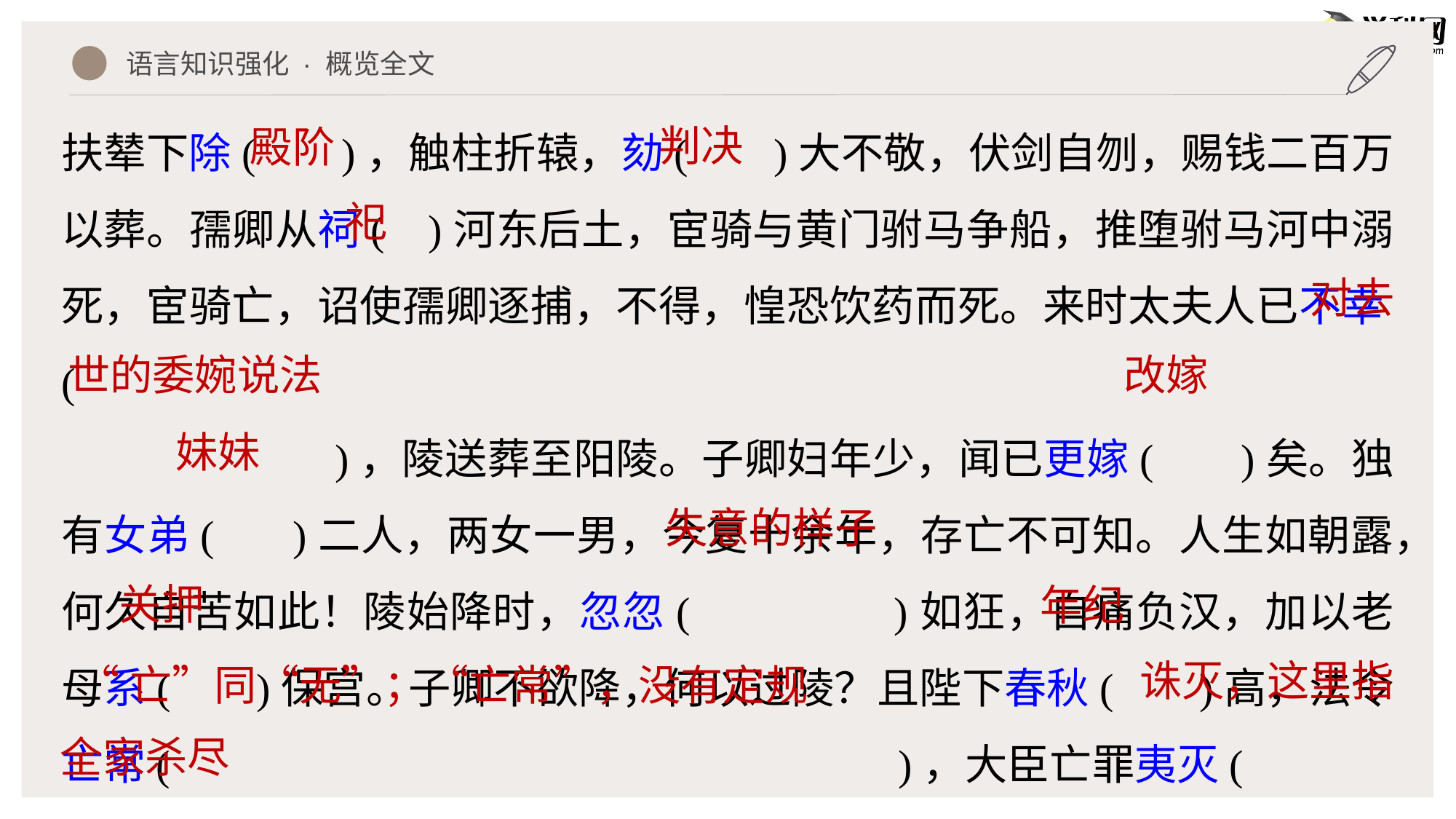

语言知识强化 · 概览全文

扶辇下除(        )，触柱折辕，劾(        )大不敬，伏剑自刎，赐钱二百万以葬。孺卿从祠(    )河东后土，宦骑与黄门驸马争船，推堕驸马河中溺死，宦骑亡，诏使孺卿逐捕，不得，惶恐饮药而死。来时太夫人已不幸(
                         )，陵送葬至阳陵。子卿妇年少，闻已更嫁(        )矣。独有女弟(       )二人，两女一男，今复十余年，存亡不可知。人生如朝露，何久自苦如此！陵始降时，忽忽(                  )如狂，自痛负汉，加以老母系(        )保宫。子卿不欲降，何以过陵？且陛下春秋(        )高，法令亡常(                                                                     )，大臣亡罪夷灭(
                  )者数十家，安危不可知，子卿尚复谁为乎？愿听陵计，勿复
判决
殿阶
祀
对去
世的委婉说法
改嫁
妹妹
失意的样子
关押
年纪
诛灭，这里指
“亡”同“无”；“亡常”，没有定规
全家杀尽